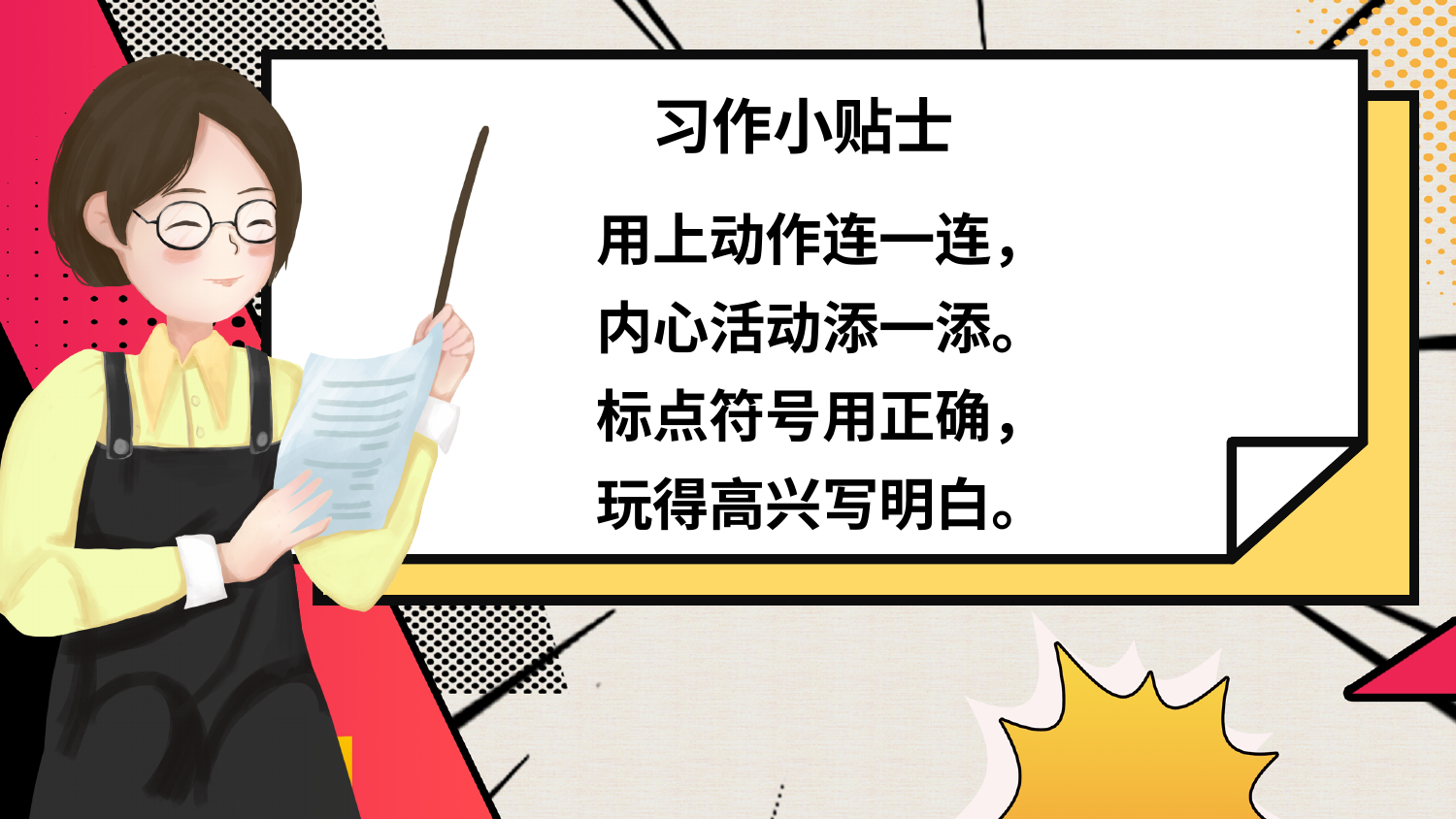

习作小贴士
用上动作连一连，
内心活动添一添。
标点符号用正确，
玩得高兴写明白。